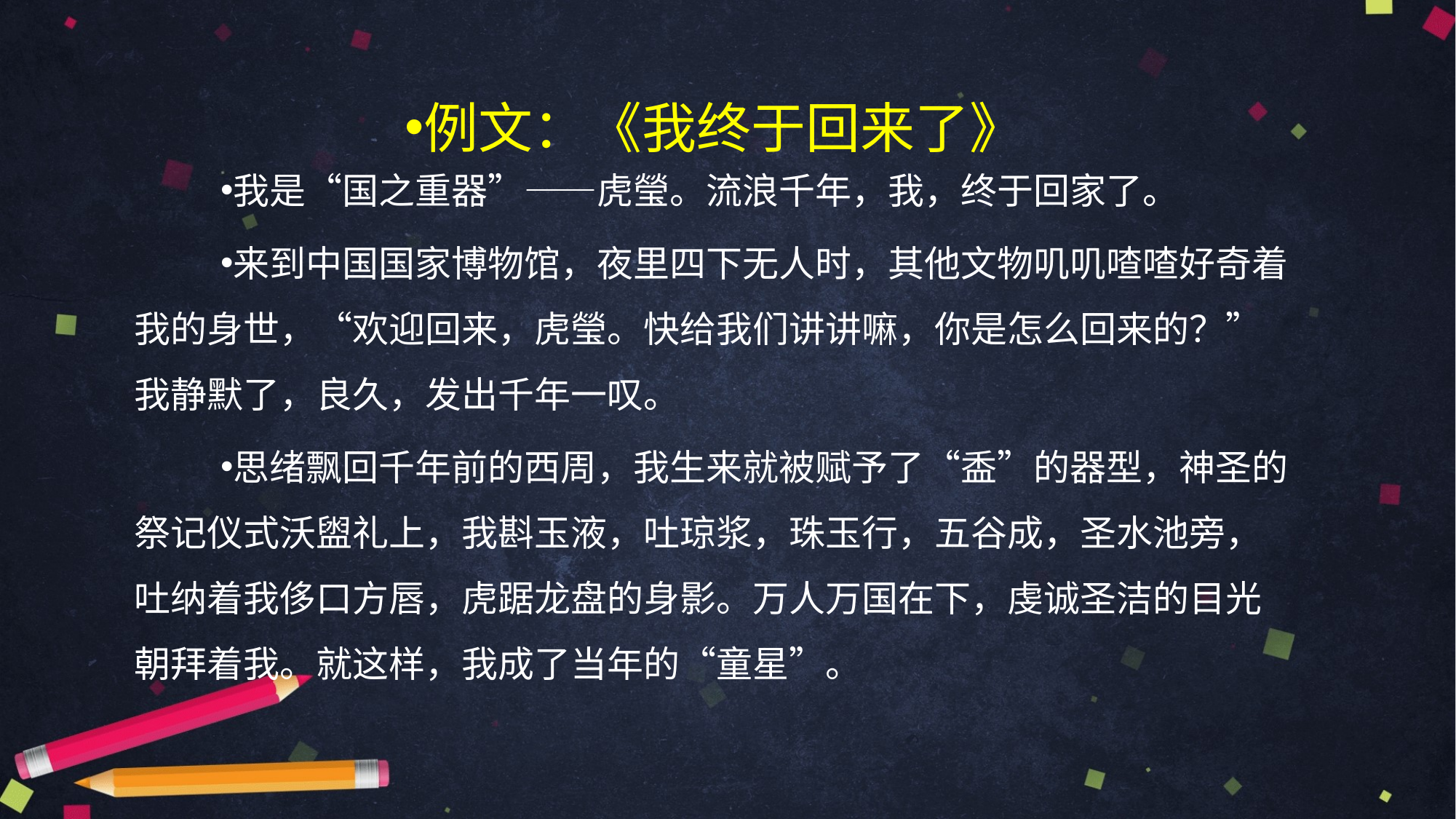

例文：《我终于回来了》
我是“国之重器”——虎瑩。流浪千年，我，终于回家了。
来到中国国家博物馆，夜里四下无人时，其他文物叽叽喳喳好奇着我的身世，“欢迎回来，虎瑩。快给我们讲讲嘛，你是怎么回来的？”我静默了，良久，发出千年一叹。
思绪飘回千年前的西周，我生来就被赋予了“盉”的器型，神圣的祭记仪式沃盥礼上，我斟玉液，吐琼浆，珠玉行，五谷成，圣水池旁，吐纳着我侈口方唇，虎踞龙盘的身影。万人万国在下，虔诚圣洁的目光朝拜着我。就这样，我成了当年的“童星”。